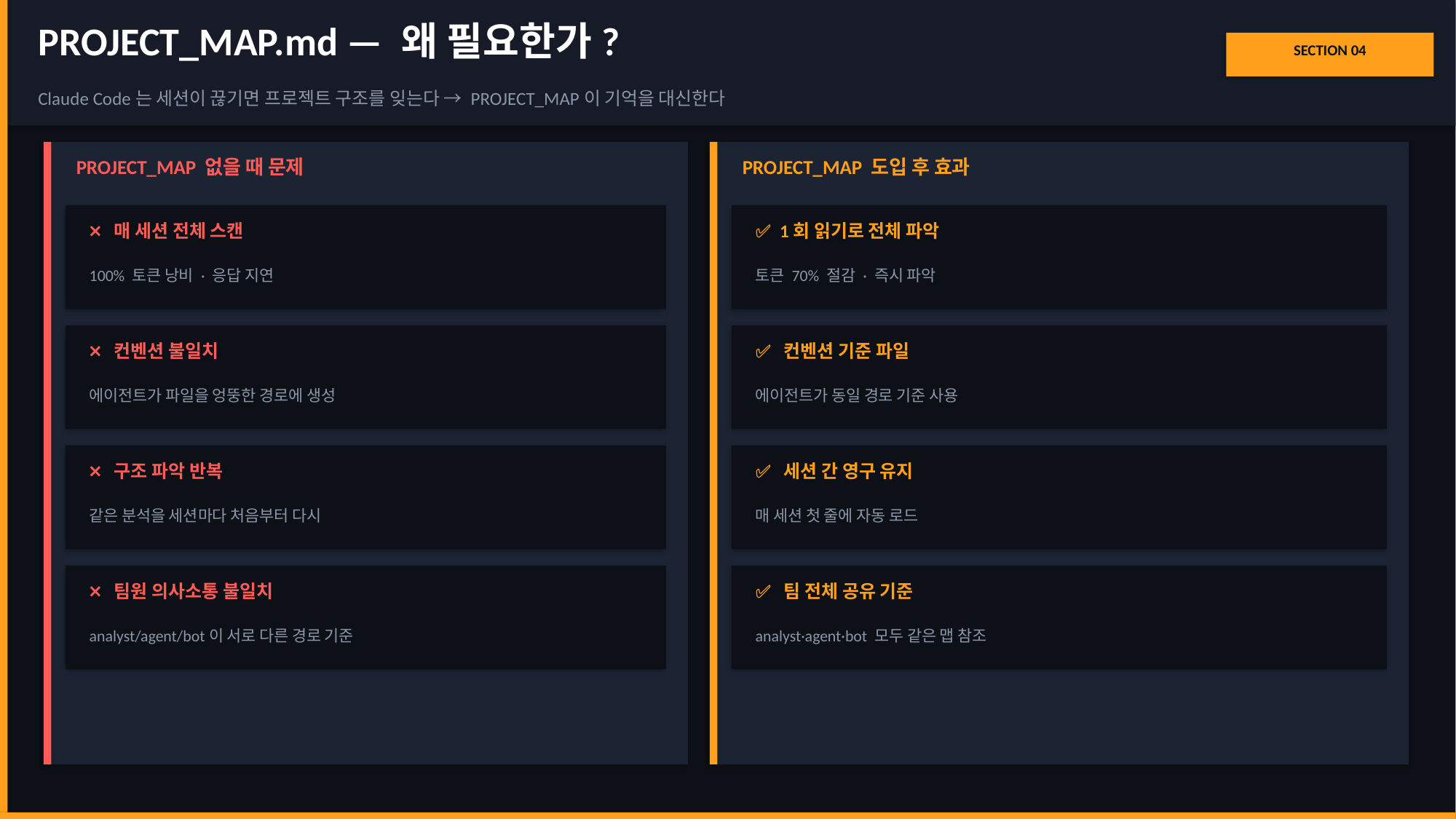

PROJECT_MAP.md — 왜 필요한가?

SECTION 04
Claude Code는 세션이 끊기면 프로젝트 구조를 잊는다 → PROJECT_MAP이 기억을 대신한다

PROJECT_MAP 없을 때 문제
PROJECT_MAP 도입 후 효과

❌  매 세션 전체 스캔
✅  1회 읽기로 전체 파악
100% 토큰 낭비 · 응답 지연
토큰 70% 절감 · 즉시 파악

❌  컨벤션 불일치
✅  컨벤션 기준 파일
에이전트가 파일을 엉뚱한 경로에 생성
에이전트가 동일 경로 기준 사용

❌  구조 파악 반복
✅  세션 간 영구 유지
같은 분석을 세션마다 처음부터 다시
매 세션 첫 줄에 자동 로드

❌  팀원 의사소통 불일치
✅  팀 전체 공유 기준
analyst/agent/bot이 서로 다른 경로 기준
analyst·agent·bot 모두 같은 맵 참조